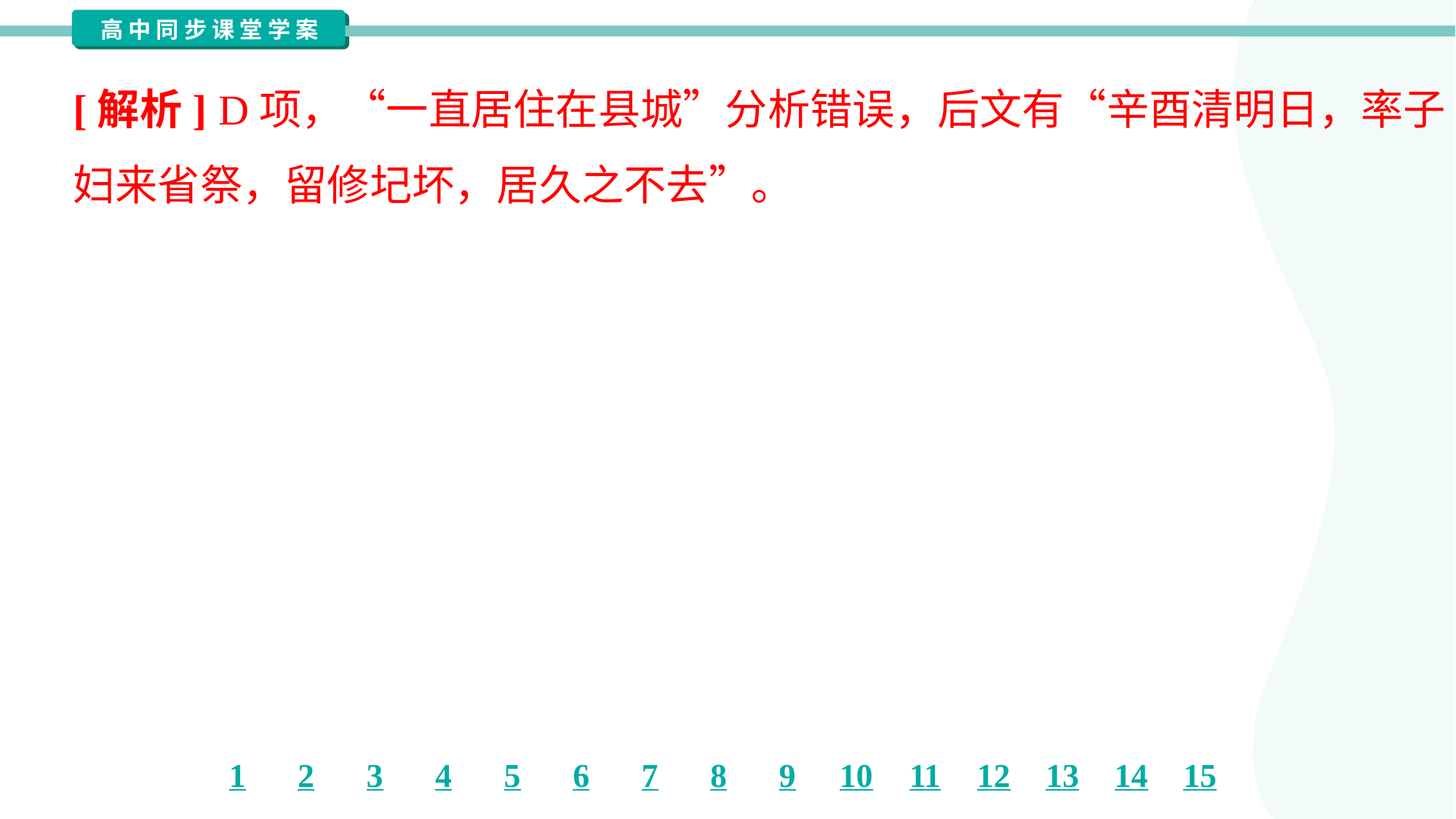

[解析] D项，“一直居住在县城”分析错误，后文有“辛酉清明日，率子
妇来省祭，留修圮坏，居久之不去”。